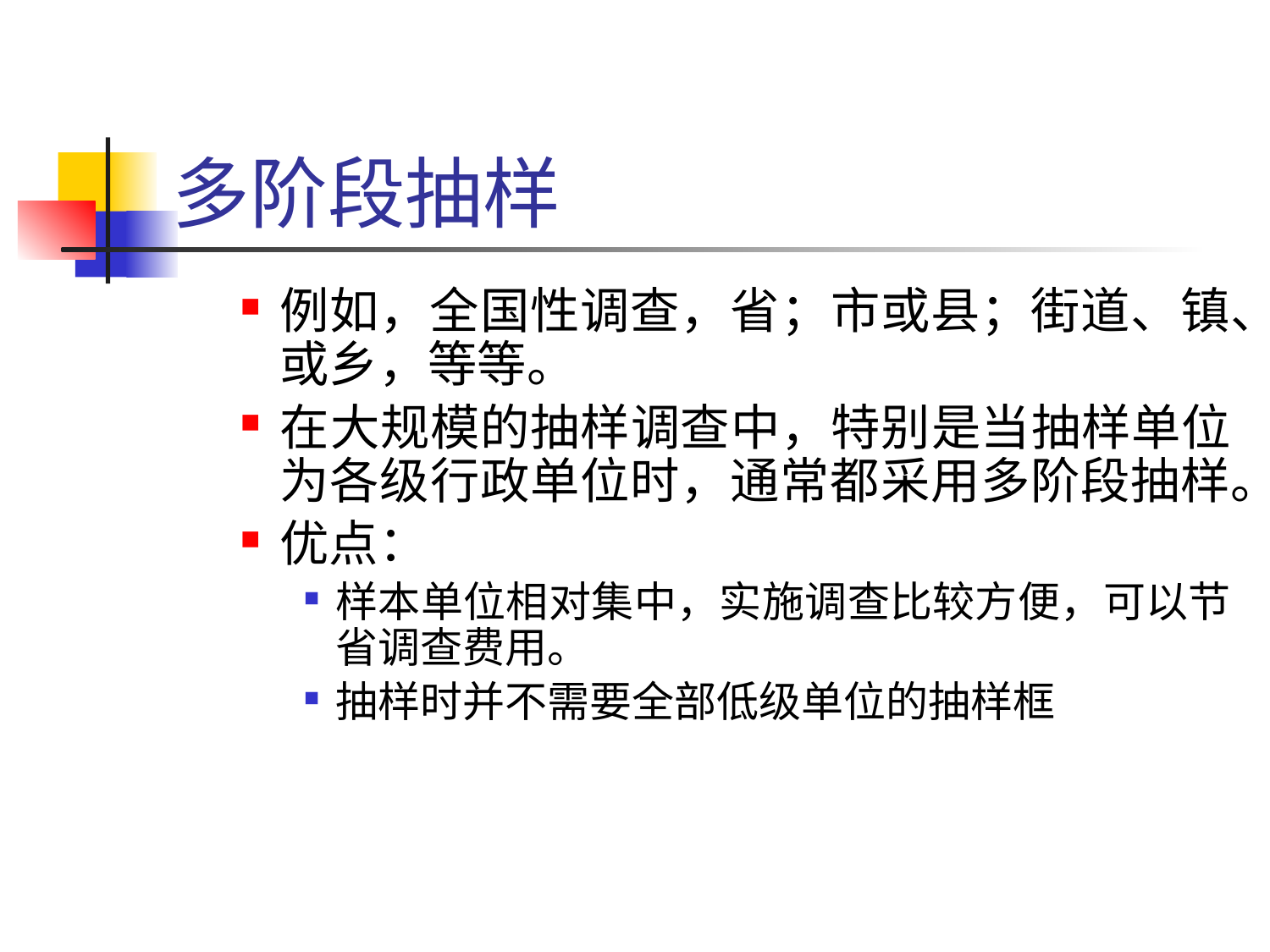

# 多阶段抽样
例如，全国性调查，省；市或县；街道、镇、或乡，等等。
在大规模的抽样调查中，特别是当抽样单位为各级行政单位时，通常都采用多阶段抽样。
优点：
样本单位相对集中，实施调查比较方便，可以节省调查费用。
抽样时并不需要全部低级单位的抽样框